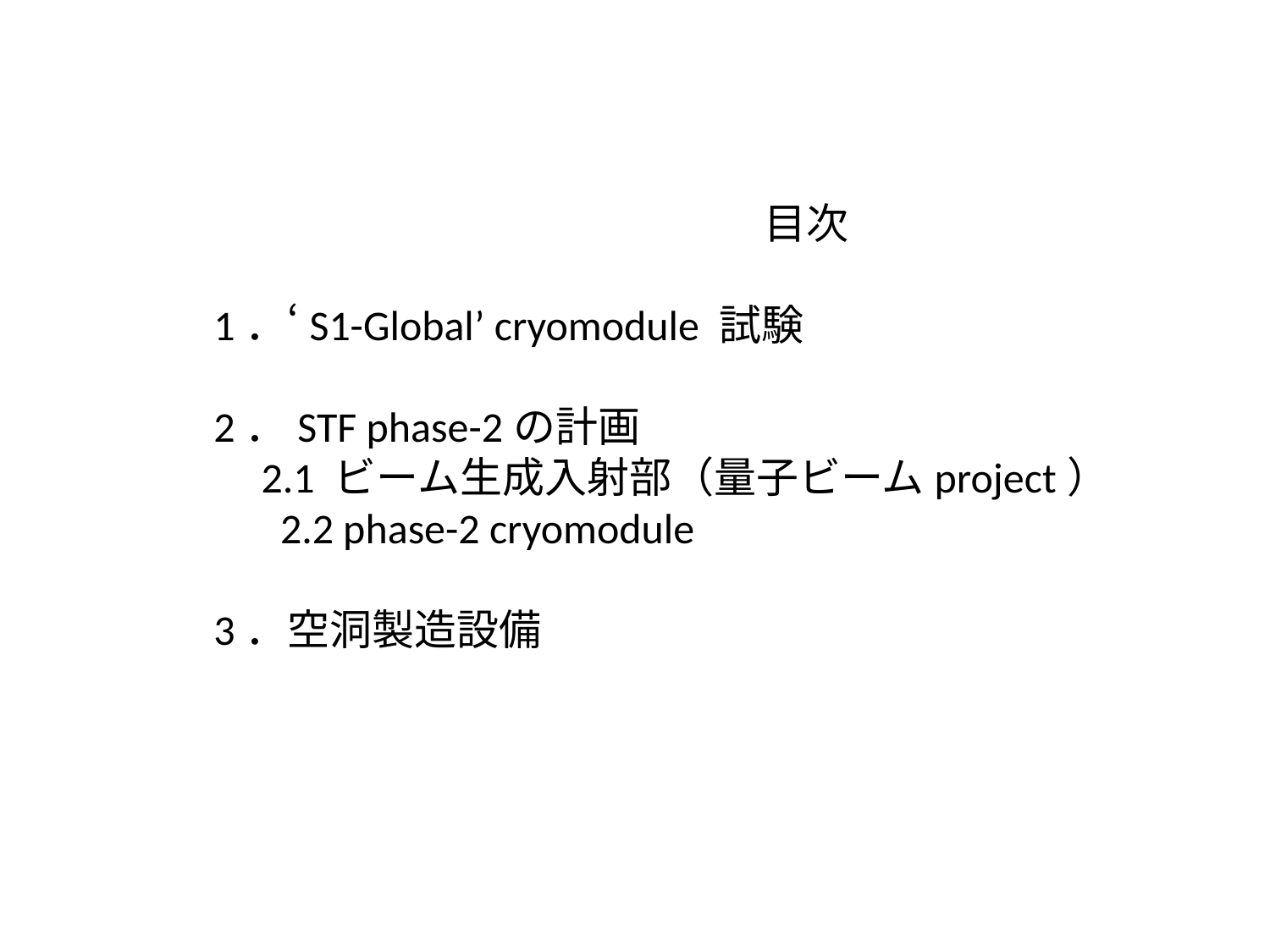

目次

1．‘S1-Global’ cryomodule 試験

2．STF phase-2の計画
     2.1 ビーム生成入射部（量子ビームproject）
       2.2 phase-2 cryomodule

3．空洞製造設備